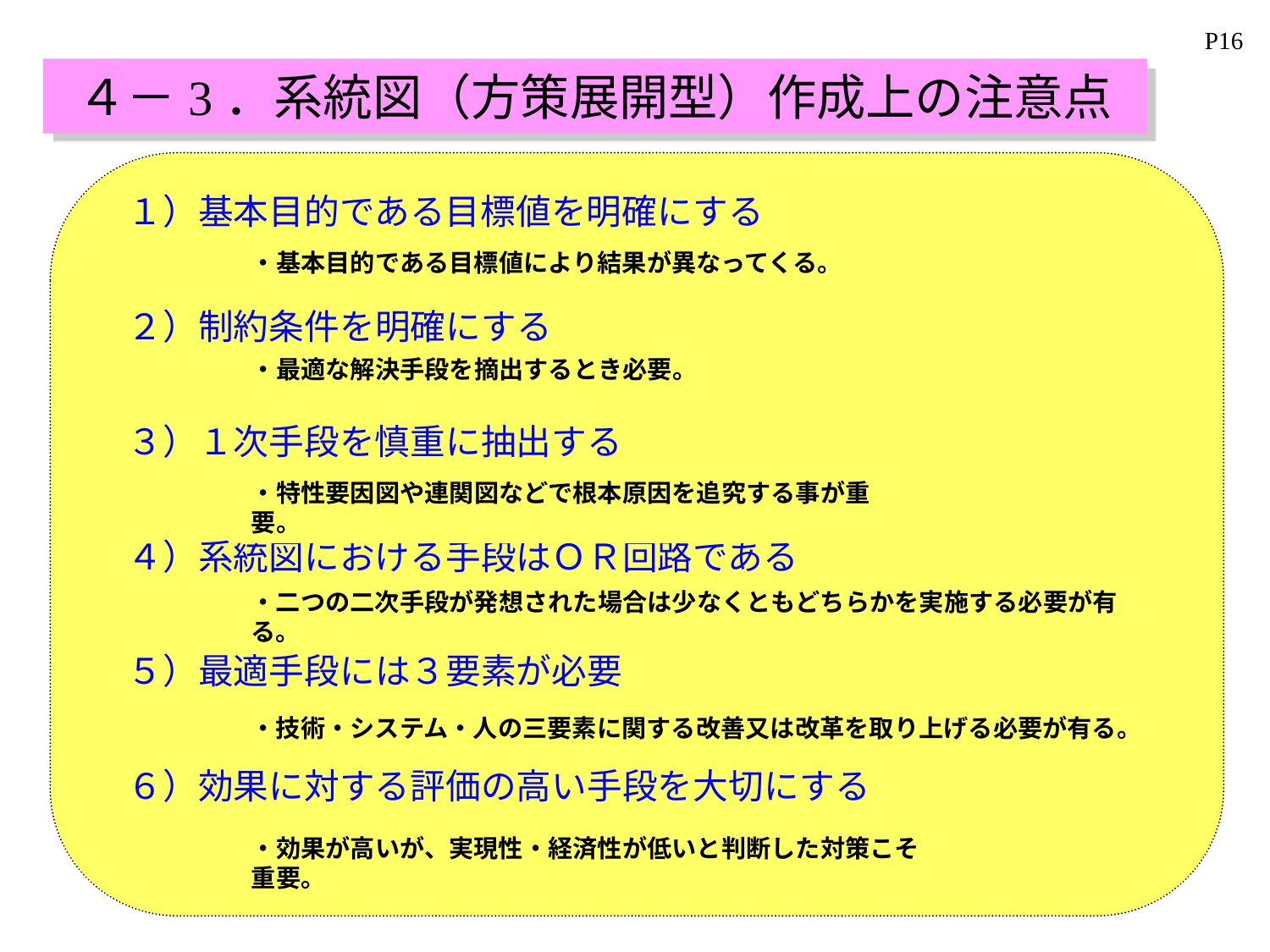

P16
# ４－3．系統図（方策展開型）作成上の注意点

１）基本目的である目標値を明確にする
・基本目的である目標値により結果が異なってくる。
２）制約条件を明確にする
・最適な解決手段を摘出するとき必要。
３）１次手段を慎重に抽出する
・特性要因図や連関図などで根本原因を追究する事が重要。
４）系統図における手段はＯＲ回路である
・二つの二次手段が発想された場合は少なくともどちらかを実施する必要が有る。
５）最適手段には３要素が必要
・技術・システム・人の三要素に関する改善又は改革を取り上げる必要が有る。
６）効果に対する評価の高い手段を大切にする
・効果が高いが、実現性・経済性が低いと判断した対策こそ重要。